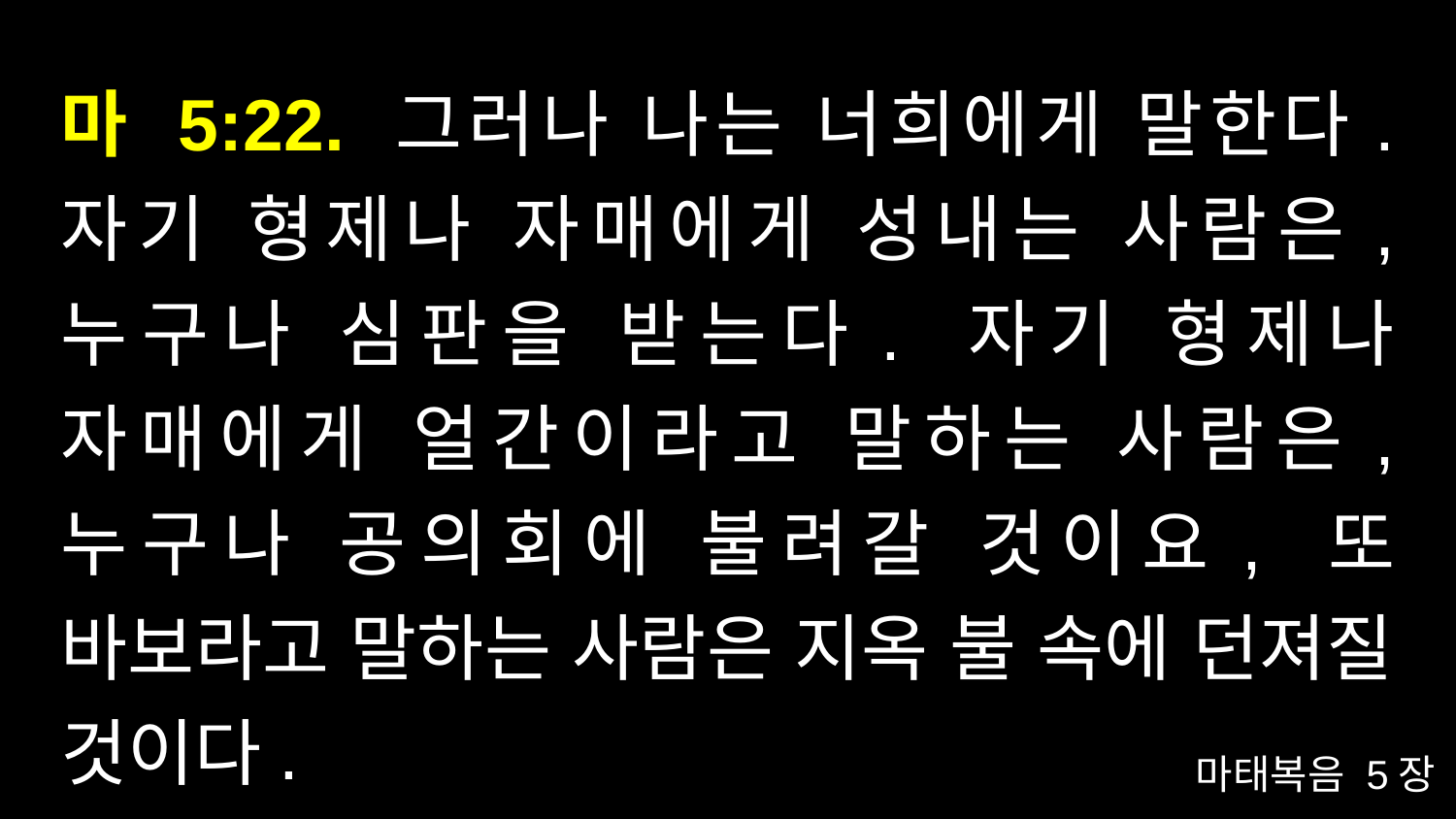

# 마 5:22. 그러나 나는 너희에게 말한다. 자기 형제나 자매에게 성내는 사람은, 누구나 심판을 받는다. 자기 형제나 자매에게 얼간이라고 말하는 사람은, 누구나 공의회에 불려갈 것이요, 또 바보라고 말하는 사람은 지옥 불 속에 던져질 것이다.
마태복음 5장